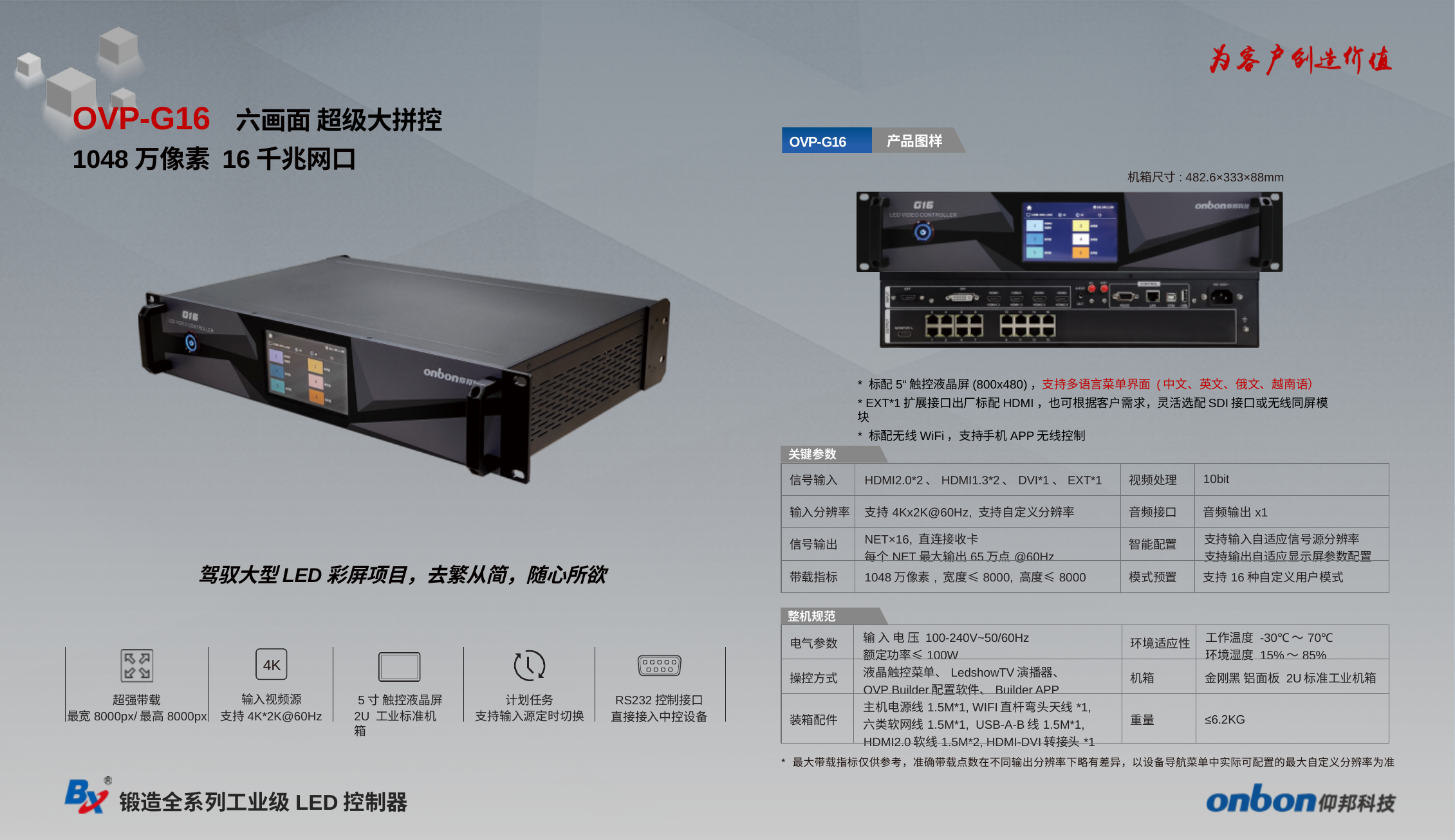

OVP-G16  六画面 超级大拼控1048万像素 16千兆网口

产品图样
OVP-G16
机箱尺寸: 482.6×333×88mm

* 标配5“触控液晶屏(800x480)，支持多语言菜单界面 (中文、英文、俄文、越南语）
* EXT*1扩展接口出厂标配HDMI，也可根据客户需求，灵活选配SDI接口或无线同屏模块
* 标配无线WiFi，支持手机APP无线控制
关键参数

| 信号输入 | HDMI2.0\*2、HDMI1.3\*2、DVI\*1、EXT\*1 | 视频处理 | 10bit |
| --- | --- | --- | --- |
| 输入分辨率 | 支持4Kx2K@60Hz, 支持自定义分辨率 | 音频接口 | 音频输出x1 |
| 信号输出 | NET×16, 直连接收卡 每个NET最大输出65万点@60Hz | 智能配置 | 支持输入自适应信号源分辨率 支持输出自适应显示屏参数配置 |
| 带载指标 | 1048万像素, 宽度≤8000, 高度≤8000 | 模式预置 | 支持16种自定义用户模式 |
驾驭大型LED彩屏项目，去繁从简，随心所欲
整机规范

| 电气参数 | 输 入 电 压 100-240V~50/60Hz 额定功率≤100W | 环境适应性 | 工作温度 -30℃～70℃ 环境湿度 15%～85% |
| --- | --- | --- | --- |
| 操控方式 | 液晶触控菜单、LedshowTV演播器、 OVP Builder配置软件、Builder APP | 机箱 | 金刚黑 铝面板 2U标准工业机箱 |
| 装箱配件 | 主机电源线1.5M\*1, WIFI直杆弯头天线\*1, 六类软网线1.5M\*1, USB-A-B线1.5M\*1, HDMI2.0软线1.5M\*2, HDMI-DVI转接头\*1 | 重量 | ≤6.2KG |

4K

RS232控制接口
直接接入中控设备
5寸 触控液晶屏
2U 工业标准机箱
计划任务
支持输入源定时切换
超强带载
最宽8000px/最高8000px
输入视频源
支持4K*2K@60Hz
* 最大带载指标仅供参考，准确带载点数在不同输出分辨率下略有差异，以设备导航菜单中实际可配置的最大自定义分辨率为准